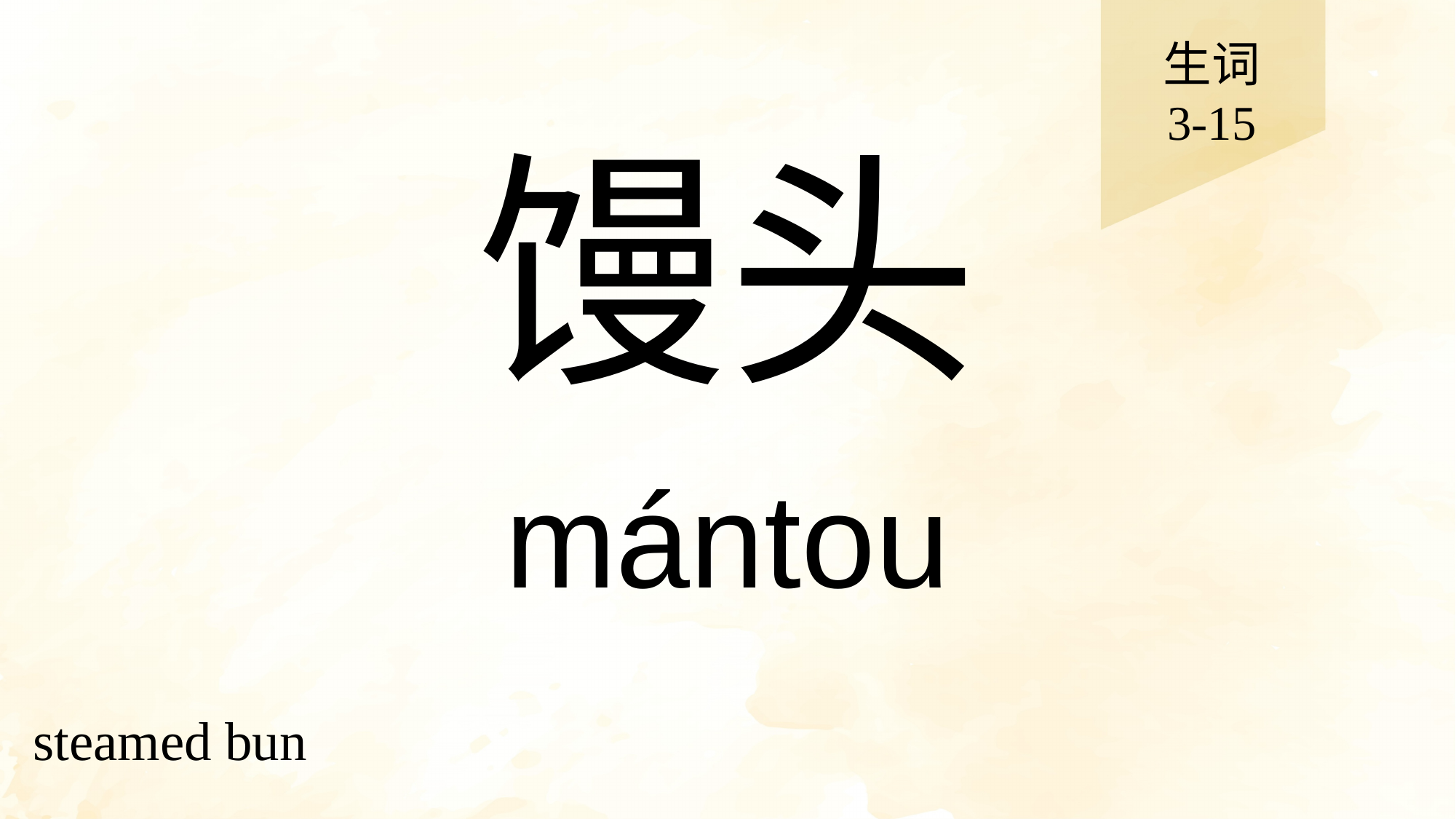

生词
3-15
# 馒头
mántou
steamed bun